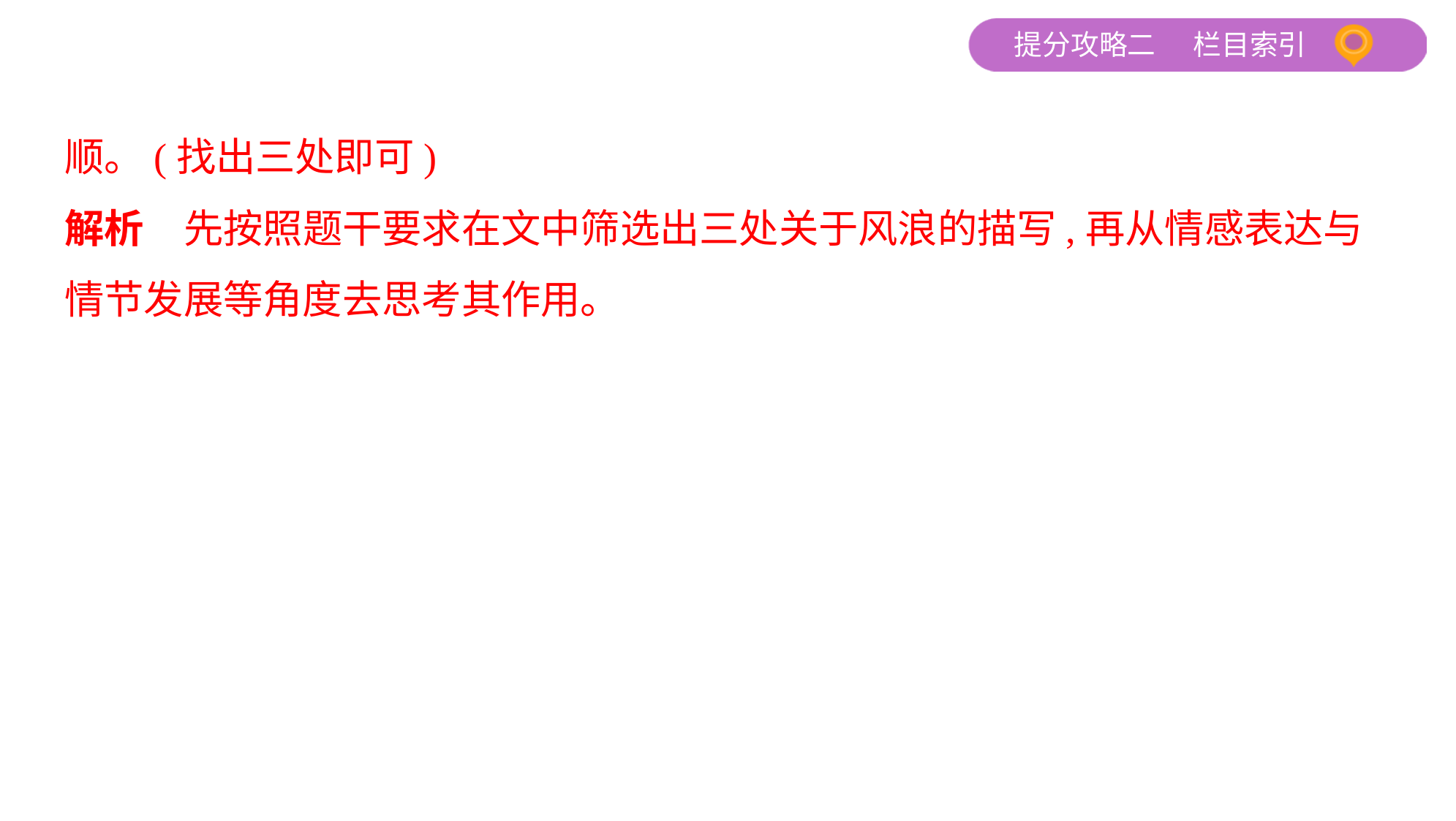

顺。(找出三处即可)
解析　先按照题干要求在文中筛选出三处关于风浪的描写,再从情感表达与
情节发展等角度去思考其作用。